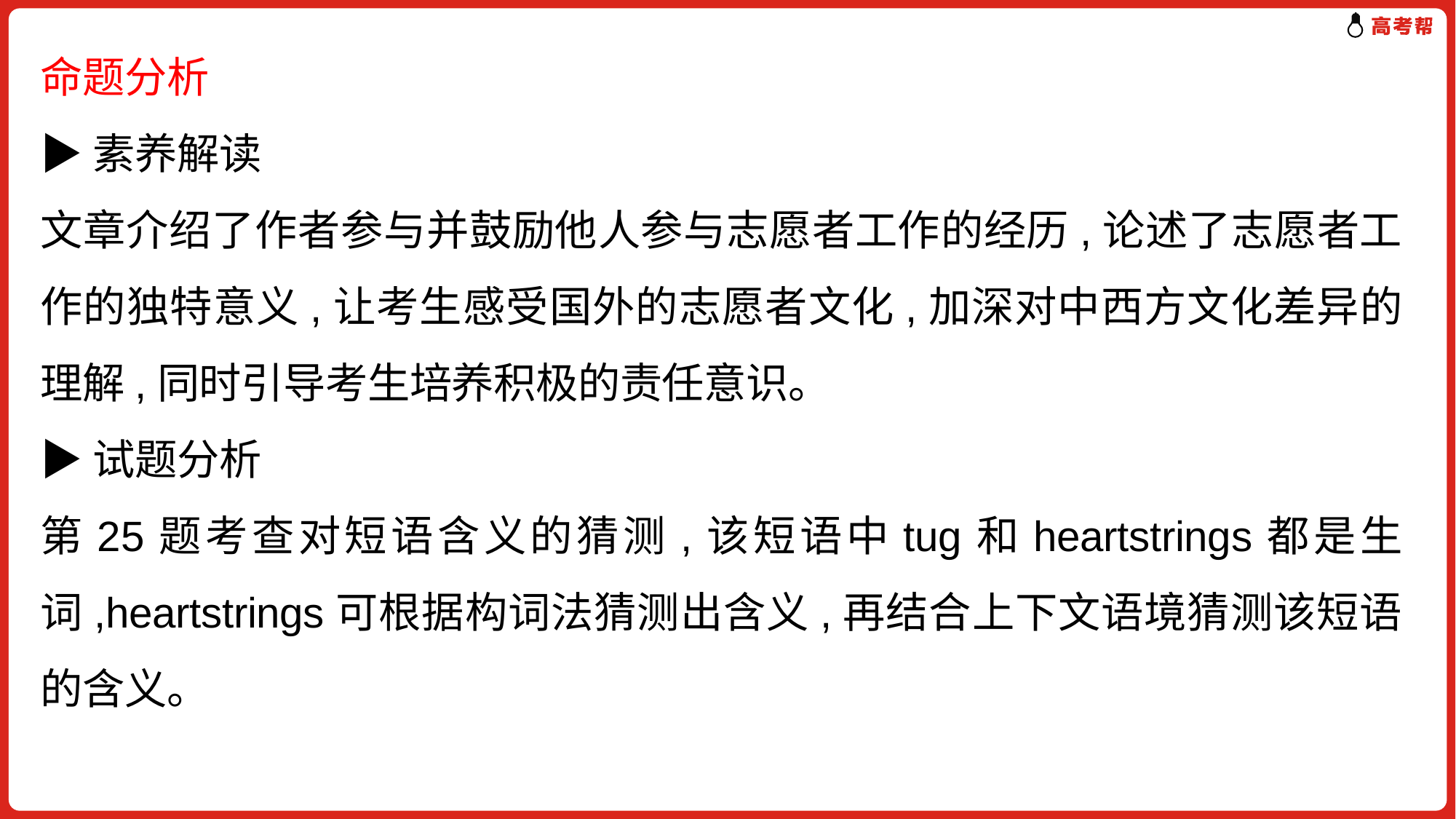

命题分析
▶素养解读
文章介绍了作者参与并鼓励他人参与志愿者工作的经历,论述了志愿者工作的独特意义,让考生感受国外的志愿者文化,加深对中西方文化差异的理解,同时引导考生培养积极的责任意识。
▶试题分析
第25题考查对短语含义的猜测,该短语中tug和heartstrings都是生词,heartstrings可根据构词法猜测出含义,再结合上下文语境猜测该短语的含义。